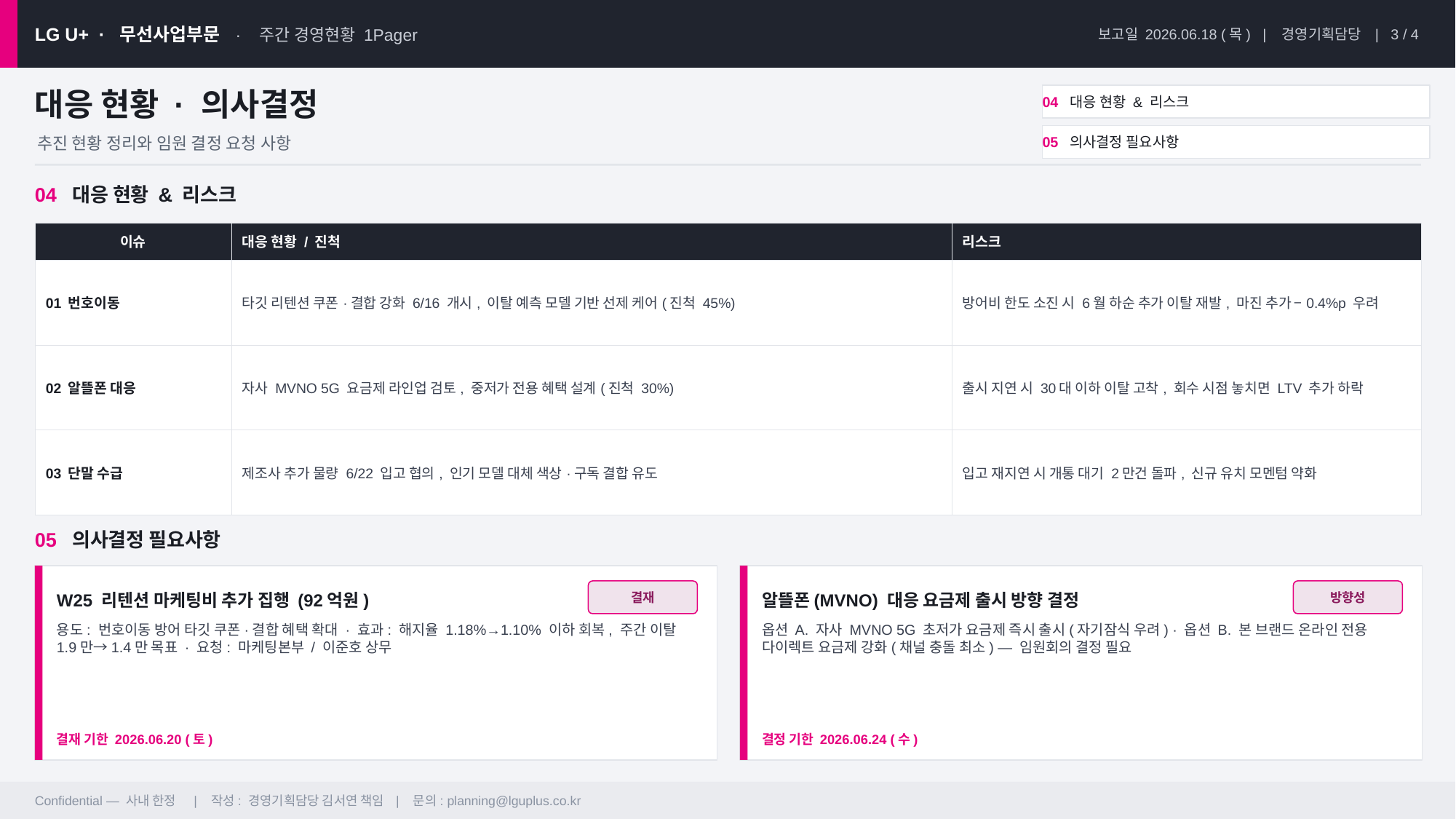

LG U+  ·  무선사업부문   ·   주간 경영현황 1Pager
보고일 2026.06.18 (목)   |   경영기획담당   |   3 / 4
대응 현황 · 의사결정
04  대응 현황 & 리스크
05  의사결정 필요사항
추진 현황 정리와 임원 결정 요청 사항

04  대응 현황 & 리스크
| 이슈 | 대응 현황 / 진척 | 리스크 |
| --- | --- | --- |
| 01 번호이동 | 타깃 리텐션 쿠폰·결합 강화 6/16 개시, 이탈 예측 모델 기반 선제 케어(진척 45%) | 방어비 한도 소진 시 6월 하순 추가 이탈 재발, 마진 추가 −0.4%p 우려 |
| 02 알뜰폰 대응 | 자사 MVNO 5G 요금제 라인업 검토, 중저가 전용 혜택 설계(진척 30%) | 출시 지연 시 30대 이하 이탈 고착, 회수 시점 놓치면 LTV 추가 하락 |
| 03 단말 수급 | 제조사 추가 물량 6/22 입고 협의, 인기 모델 대체 색상·구독 결합 유도 | 입고 재지연 시 개통 대기 2만건 돌파, 신규 유치 모멘텀 약화 |
05  의사결정 필요사항

W25 리텐션 마케팅비 추가 집행 (92억원)

결재
알뜰폰(MVNO) 대응 요금제 출시 방향 결정

방향성
용도: 번호이동 방어 타깃 쿠폰·결합 혜택 확대 · 효과: 해지율 1.18%→1.10% 이하 회복, 주간 이탈 1.9만→1.4만 목표 · 요청: 마케팅본부 / 이준호 상무
옵션 A. 자사 MVNO 5G 초저가 요금제 즉시 출시(자기잠식 우려) · 옵션 B. 본 브랜드 온라인 전용 다이렉트 요금제 강화(채널 충돌 최소) — 임원회의 결정 필요
결재 기한 2026.06.20 (토)
결정 기한 2026.06.24 (수)

Confidential — 사내 한정     |   작성: 경영기획담당 김서연 책임   |   문의: planning@lguplus.co.kr